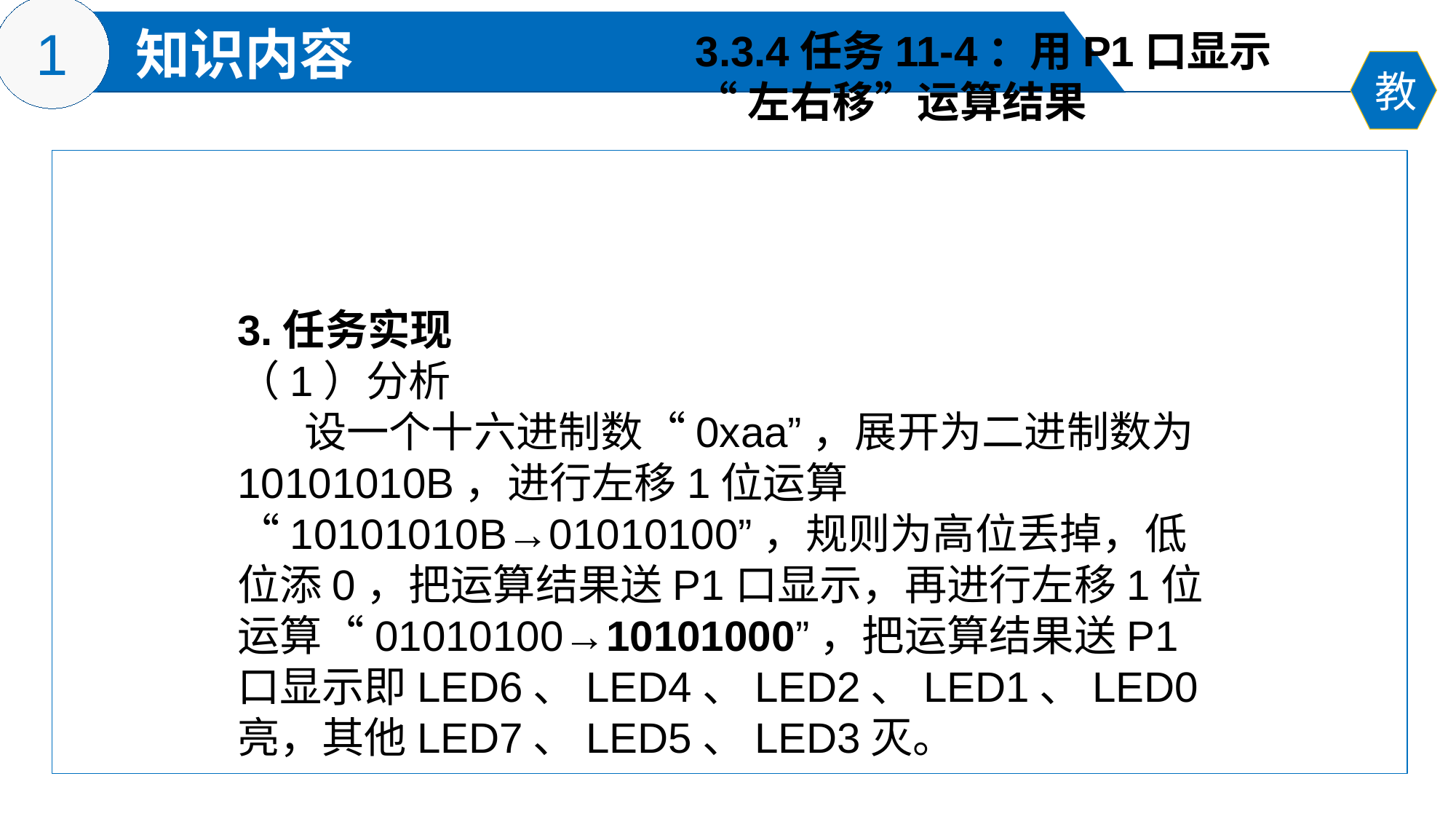

3.3.4任务11-4：用P1口显示
“左右移”运算结果
3.任务实现
（1）分析
      设一个十六进制数“0xaa”，展开为二进制数为10101010B，进行左移1位运算 “10101010B→01010100”，规则为高位丢掉，低位添0，把运算结果送P1口显示，再进行左移1位运算“01010100→10101000”，把运算结果送P1口显示即LED6、LED4、LED2、LED1、LED0亮，其他LED7、LED5、LED3灭。